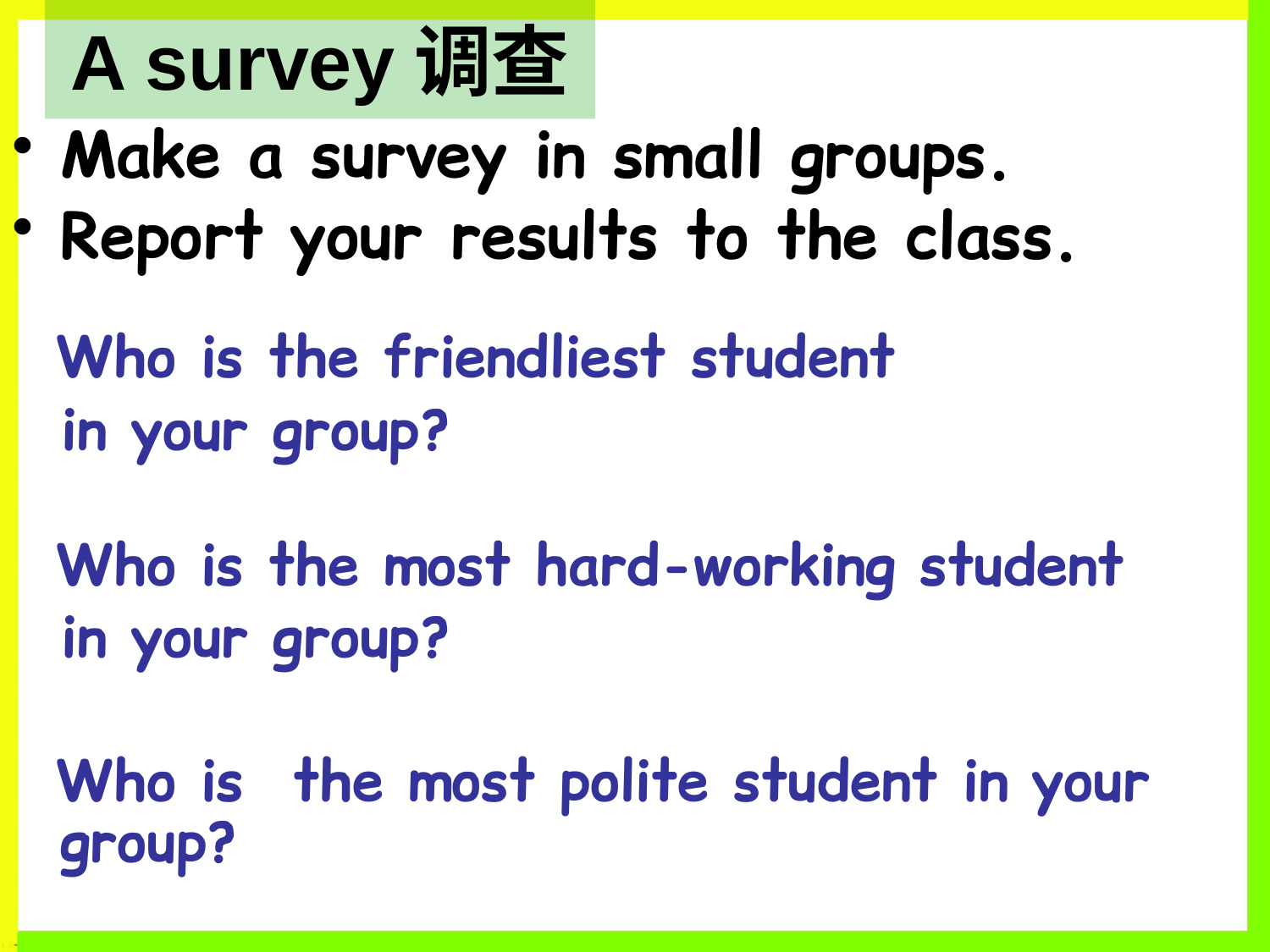

# A survey调查
Make a survey in small groups.
Report your results to the class.

  Who is the friendliest student
  in your group?

  Who is the most hard-working student
  in your group?

  Who is  the most polite student in your group?